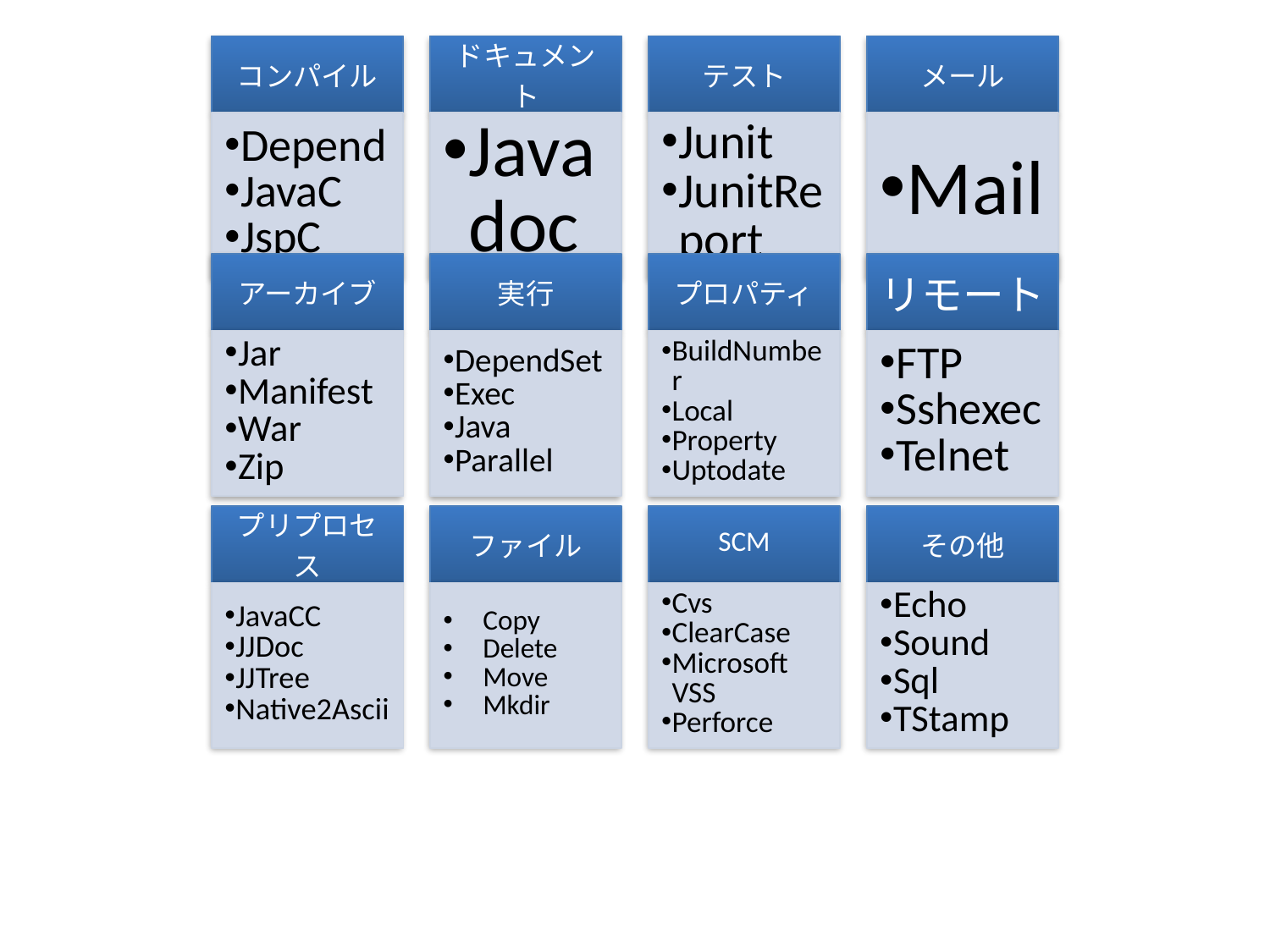

コンパイル
JavaC
JspC
ドキュメント
Javadoc
テスト
Junit
JunitReport
メール
Mail
Depend
アーカイブ
Jar
War
実行
DependSet
Exec
Java
プロパティ
BuildNumber
Uptodate
リモート
FTP
Sshexec
Telnet
Manifest
Property
Local
Zip
Parallel
プリプロセス
JavaCC
JJDoc
JJTree
Native2Ascii
ファイル
SCM
Cvs
ClearCase
Microsoft VSS
その他
Echo
Sound
Sql
TStamp
Copy
Delete
Move
Mkdir
Perforce